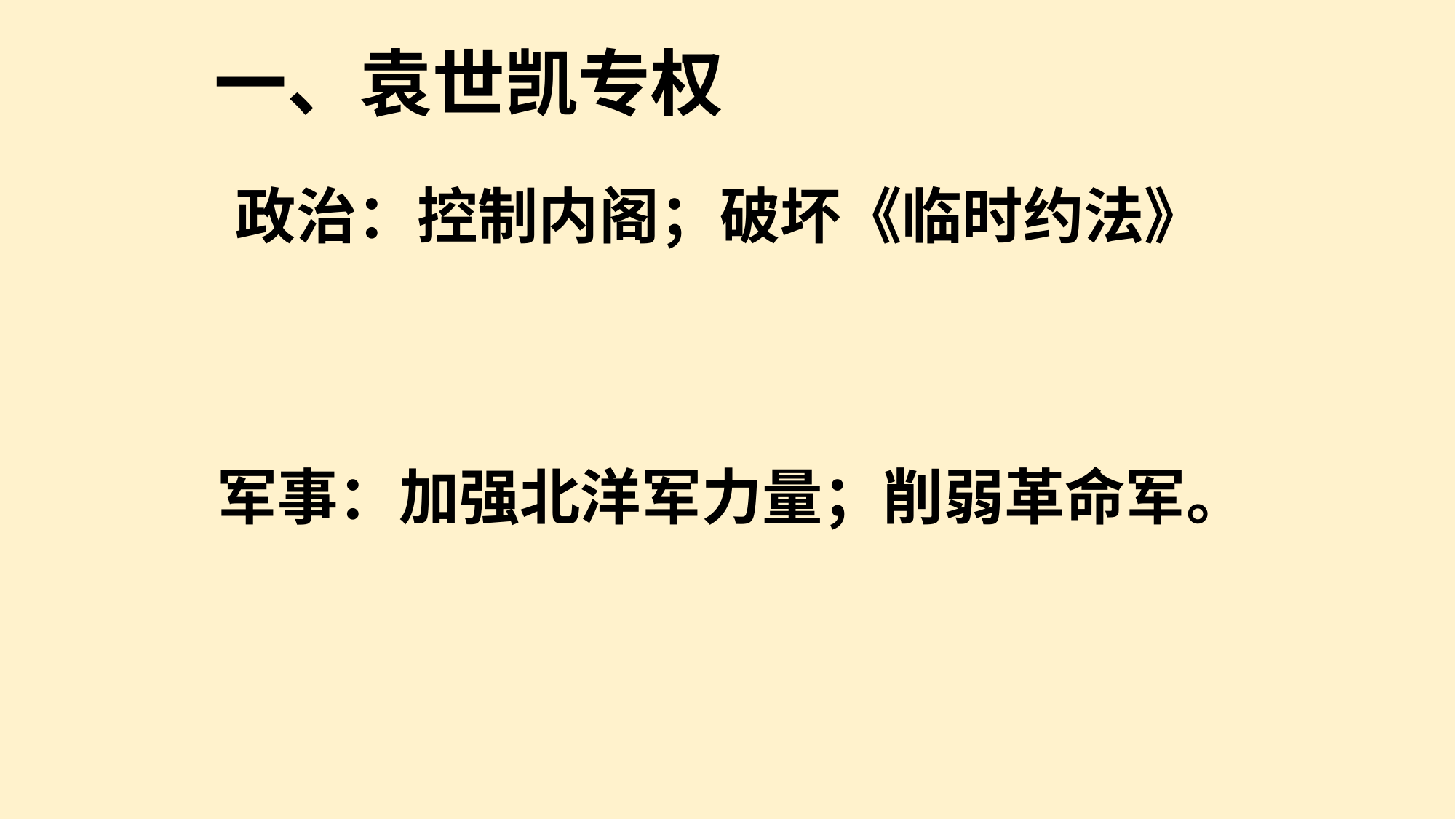

# 一、袁世凯专权

政治：控制内阁；破坏《临时约法》

军事：加强北洋军力量；削弱革命军。